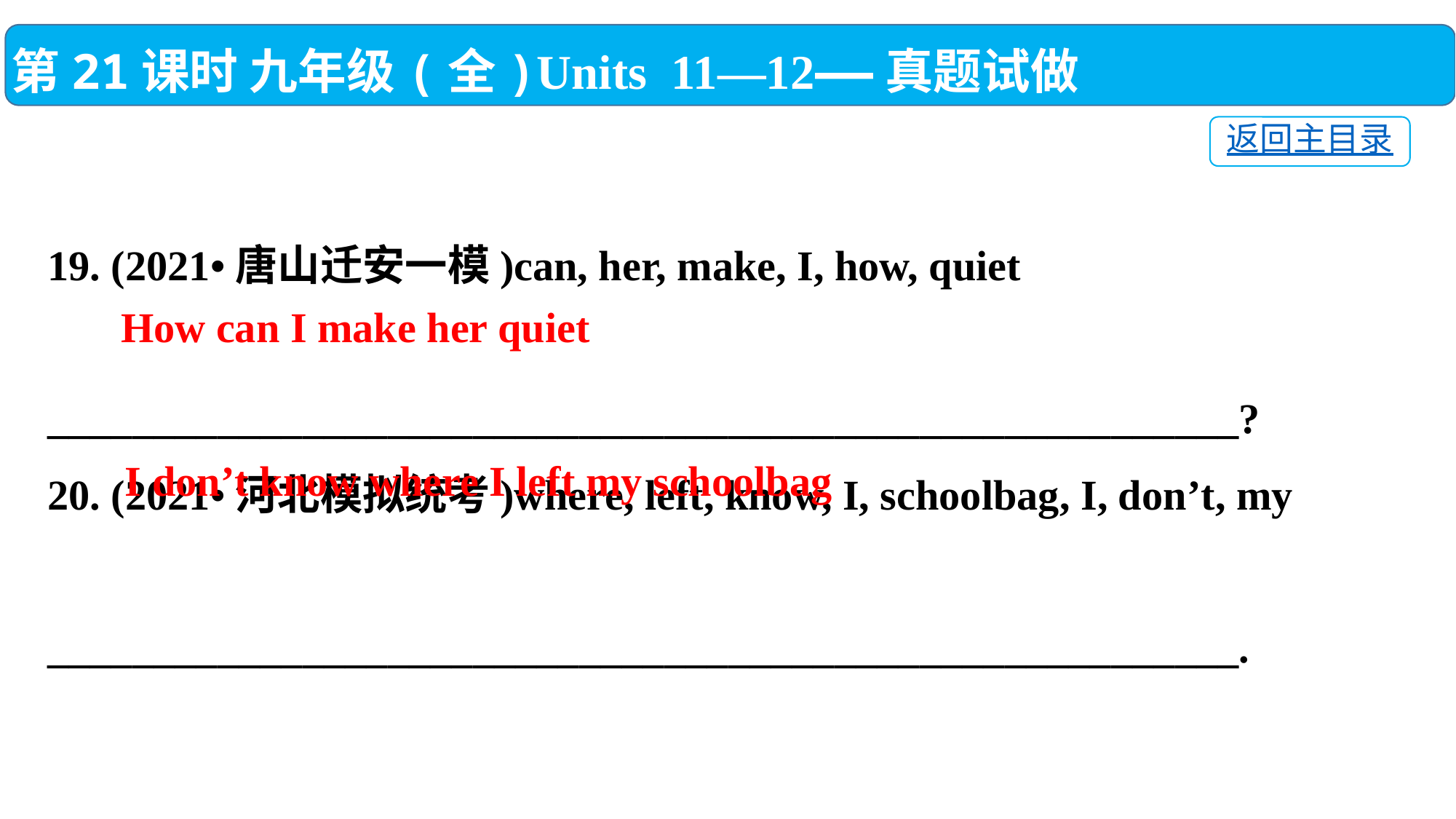

第21课时 九年级(全)Units  11—12——真题试做
返回主目录
19. (2021•唐山迁安一模)can, her, make, I, how, quiet
　  ________________________________________________________?
20. (2021•河北模拟统考)where, left, know, I, schoolbag, I, don’t, my
　  ________________________________________________________.
 How can I make her quiet
I don’t know where I left my schoolbag